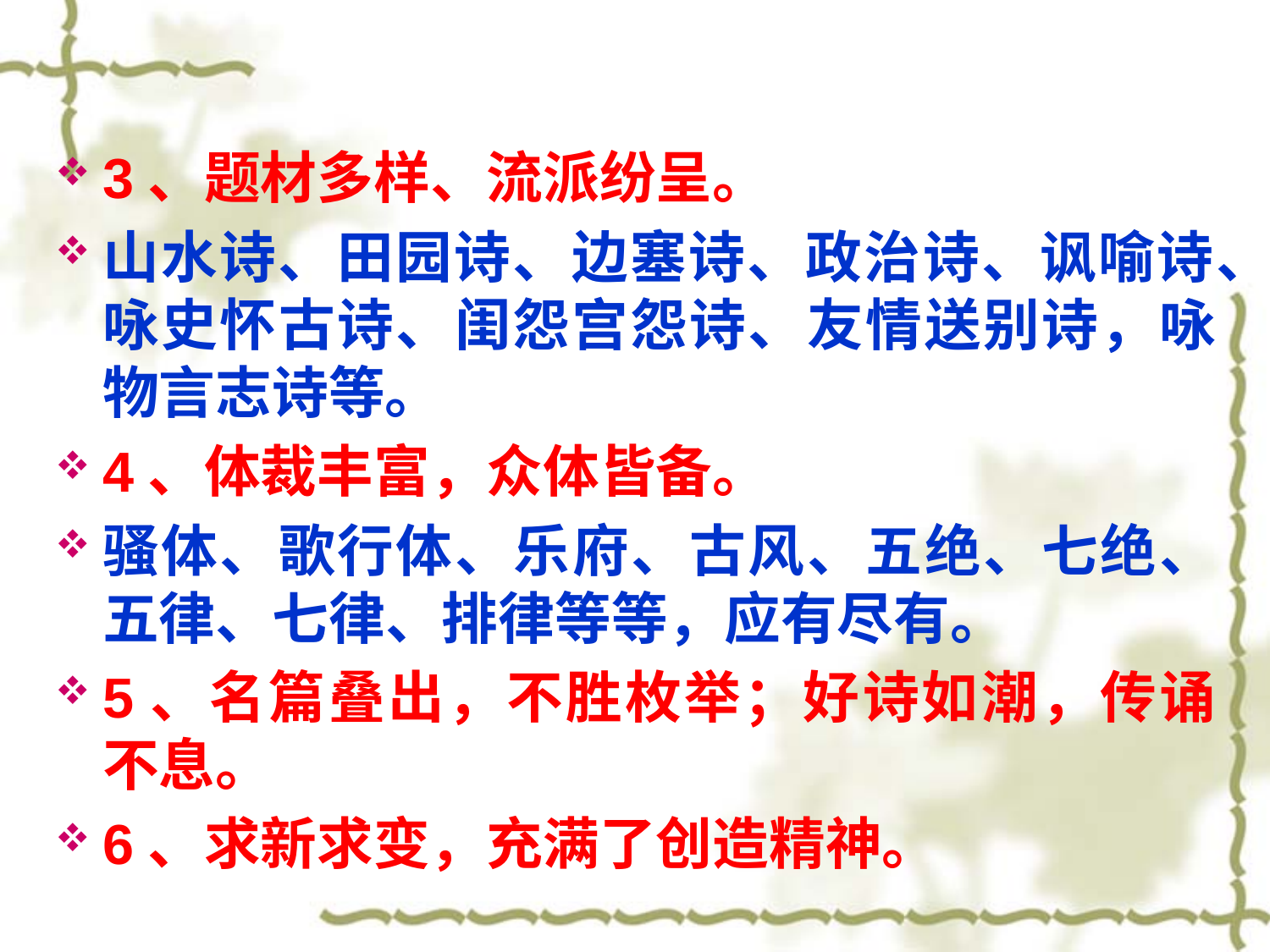

#
3、题材多样、流派纷呈。
山水诗、田园诗、边塞诗、政治诗、讽喻诗、咏史怀古诗、闺怨宫怨诗、友情送别诗，咏物言志诗等。
4、体裁丰富，众体皆备。
骚体、歌行体、乐府、古风、五绝、七绝、五律、七律、排律等等，应有尽有。
5、名篇叠出，不胜枚举；好诗如潮，传诵不息。
6、求新求变，充满了创造精神。